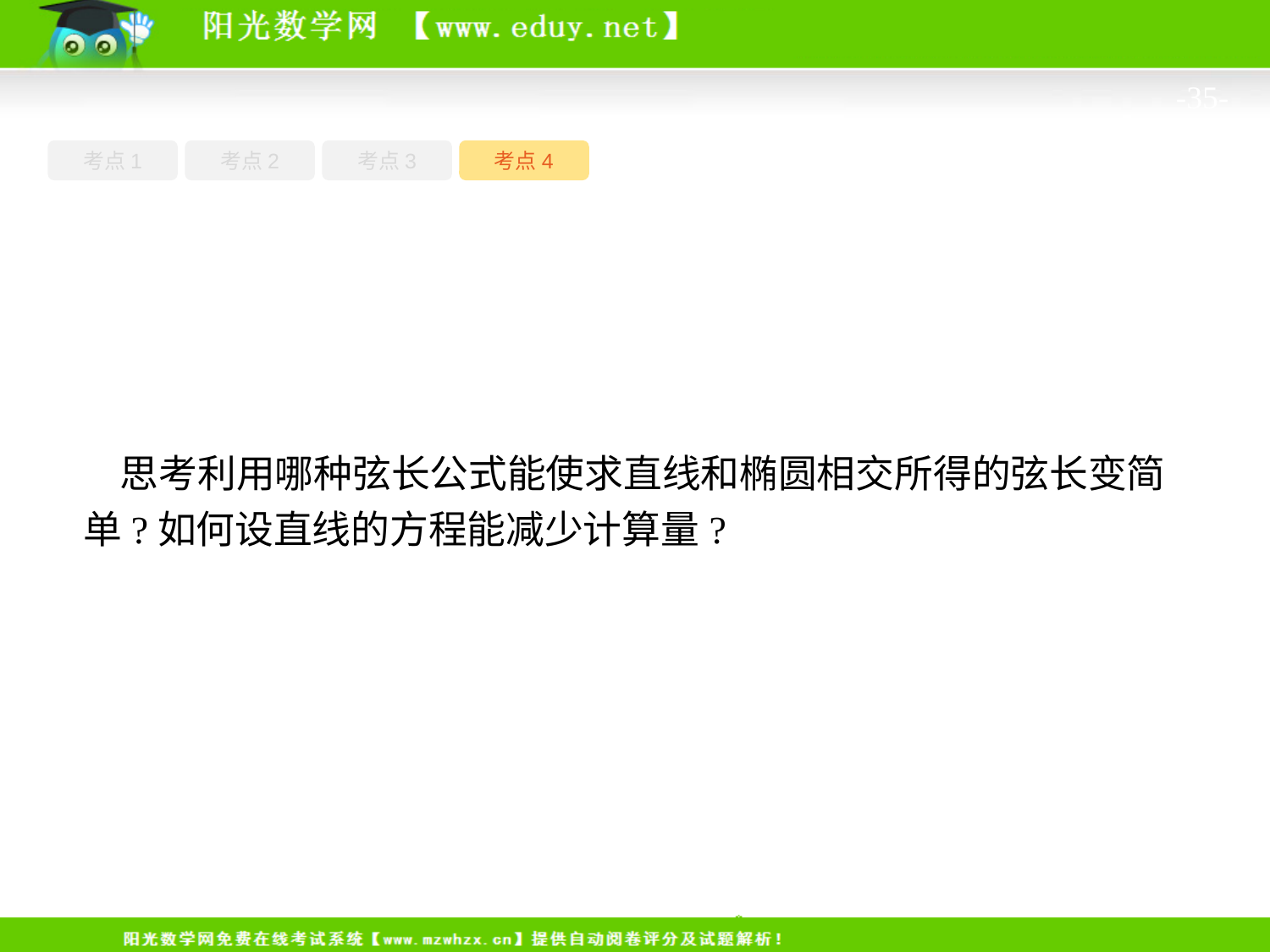

-35-
考点4
考点1
考点3
考点2
思考利用哪种弦长公式能使求直线和椭圆相交所得的弦长变简单?如何设直线的方程能减少计算量?